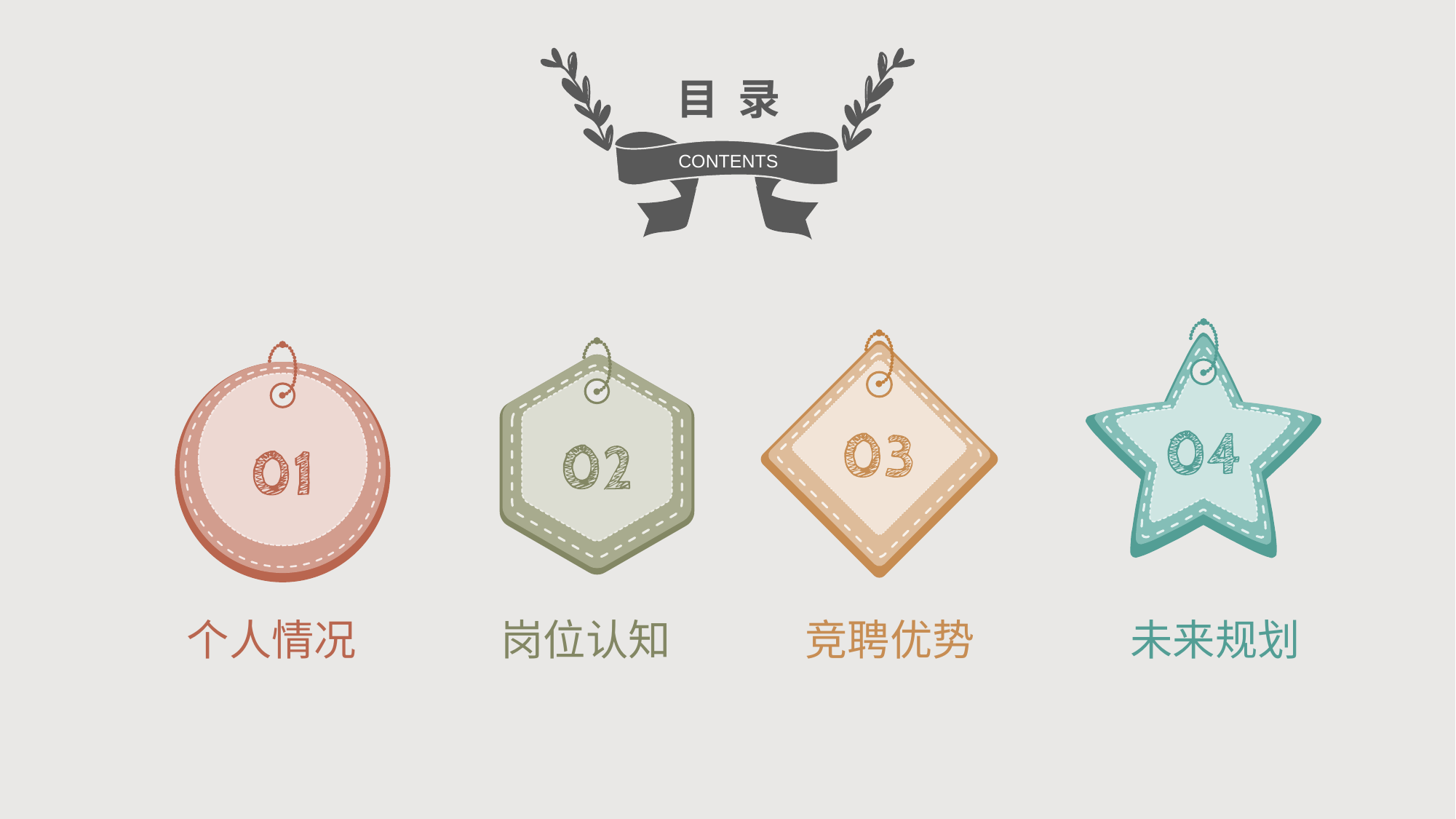

目  录
CONTENTS

个人情况
岗位认知
竞聘优势
未来规划